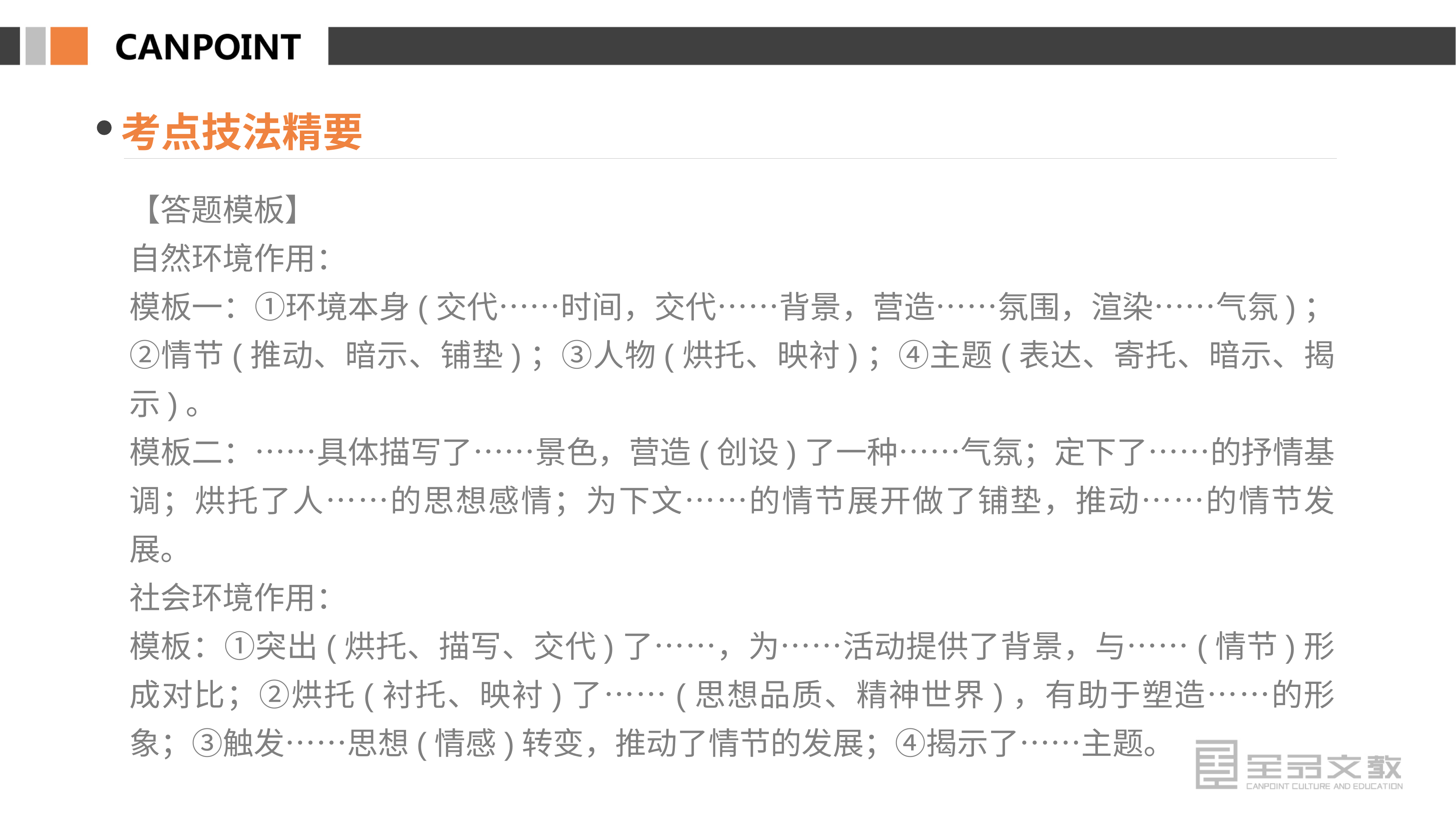

考点技法精要

【答题模板】
自然环境作用：
模板一：①环境本身(交代……时间，交代……背景，营造……氛围，渲染……气氛)；②情节(推动、暗示、铺垫)；③人物(烘托、映衬)；④主题(表达、寄托、暗示、揭示)。
模板二：……具体描写了……景色，营造(创设)了一种……气氛；定下了……的抒情基调；烘托了人……的思想感情；为下文……的情节展开做了铺垫，推动……的情节发展。
社会环境作用：
模板：①突出(烘托、描写、交代)了……，为……活动提供了背景，与……(情节)形成对比；②烘托(衬托、映衬)了……(思想品质、精神世界)，有助于塑造……的形象；③触发……思想(情感)转变，推动了情节的发展；④揭示了……主题。